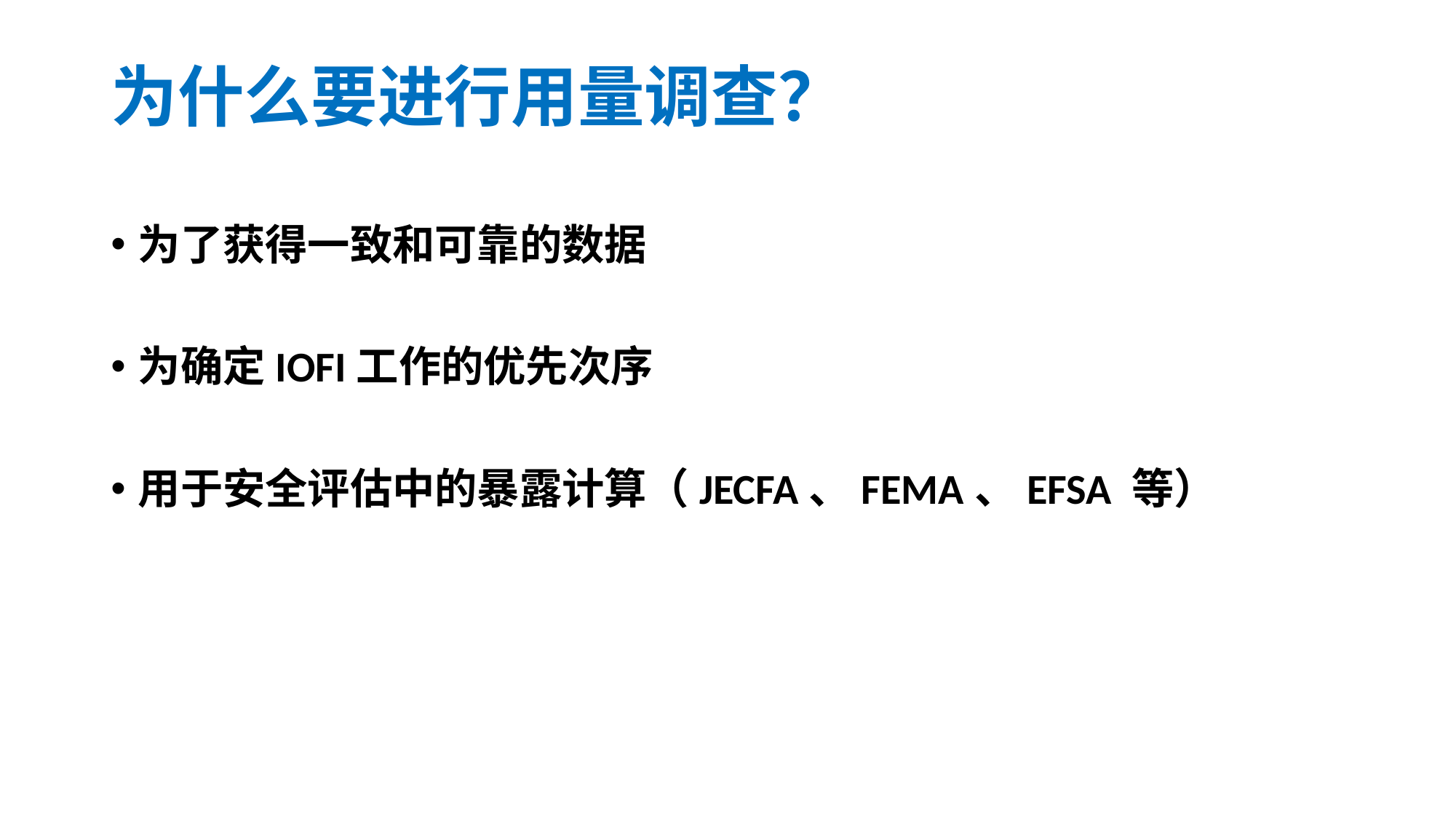

# 为什么要进行用量调查？
为了获得一致和可靠的数据

为确定IOFI工作的优先次序

用于安全评估中的暴露计算（JECFA、FEMA、EFSA 等）